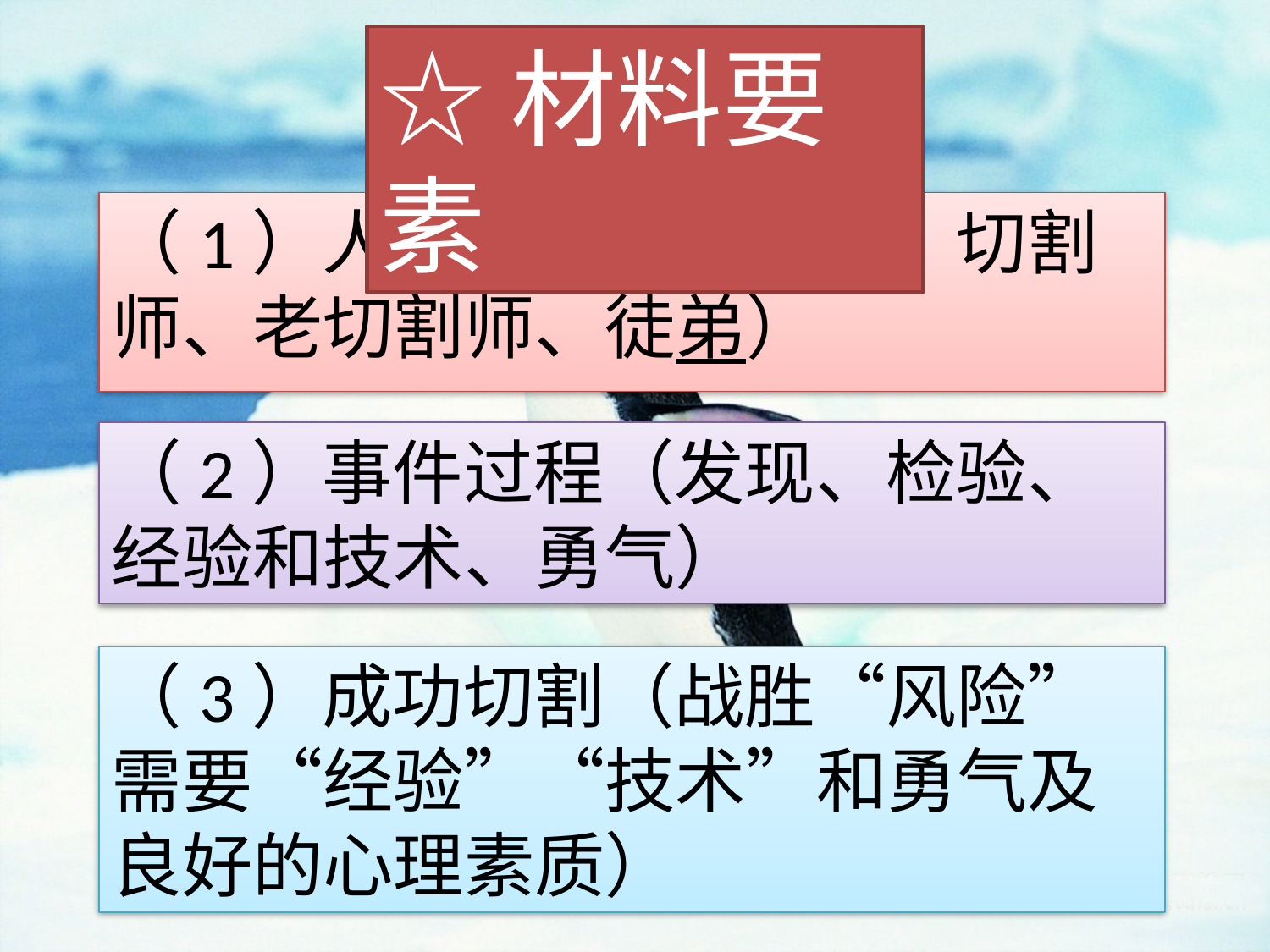

☆材料要素
（1）人物（商人、专家、切割师、老切割师、徒弟）
（2）事件过程（发现、检验、经验和技术、勇气）
（3）成功切割（战胜“风险”需要“经验”“技术”和勇气及良好的心理素质）